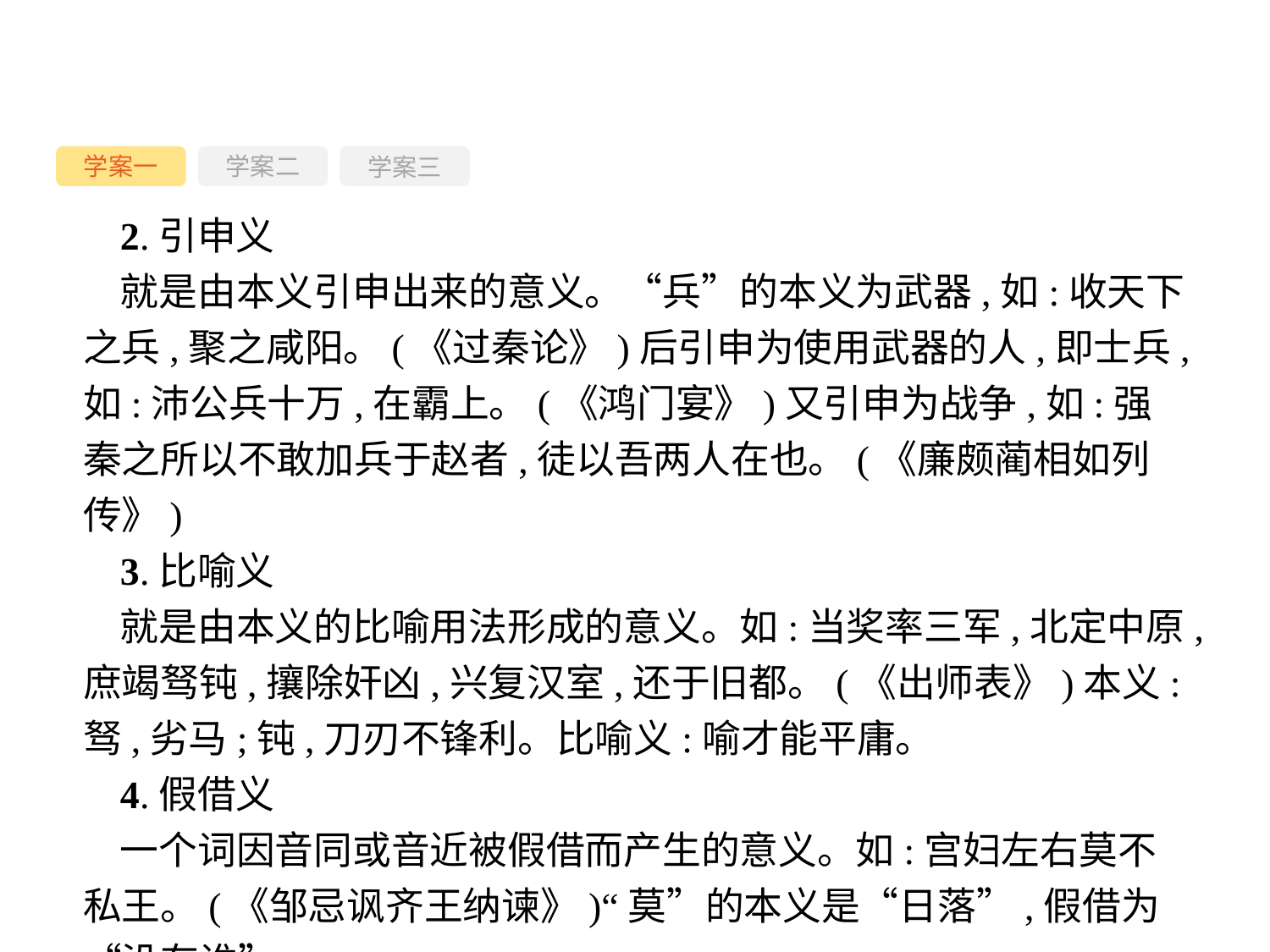

学案一
学案三
学案二
2.引申义
就是由本义引申出来的意义。“兵”的本义为武器,如:收天下之兵,聚之咸阳。(《过秦论》)后引申为使用武器的人,即士兵,如:沛公兵十万,在霸上。(《鸿门宴》)又引申为战争,如:强秦之所以不敢加兵于赵者,徒以吾两人在也。(《廉颇蔺相如列传》)
3.比喻义
就是由本义的比喻用法形成的意义。如:当奖率三军,北定中原,庶竭驽钝,攘除奸凶,兴复汉室,还于旧都。(《出师表》)本义:驽,劣马;钝,刀刃不锋利。比喻义:喻才能平庸。
4.假借义
一个词因音同或音近被假借而产生的意义。如:宫妇左右莫不私王。(《邹忌讽齐王纳谏》)“莫”的本义是“日落”,假借为“没有谁”。
-28-